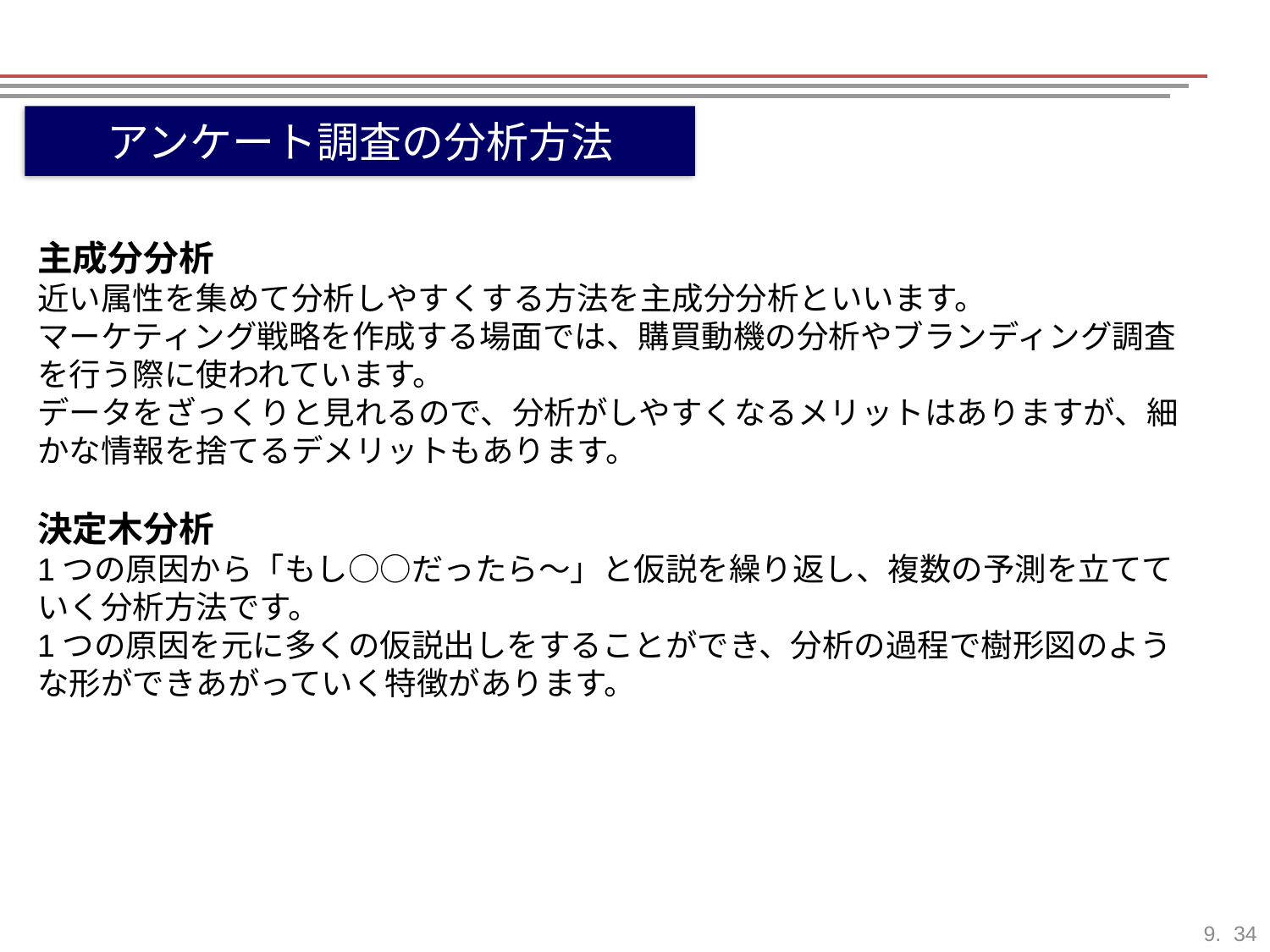

アンケート調査の分析方法
主成分分析
近い属性を集めて分析しやすくする方法を主成分分析といいます。
マーケティング戦略を作成する場面では、購買動機の分析やブランディング調査を行う際に使われています。
データをざっくりと見れるので、分析がしやすくなるメリットはありますが、細かな情報を捨てるデメリットもあります。

決定木分析
1つの原因から「もし○○だったら〜」と仮説を繰り返し、複数の予測を立てていく分析方法です。
1つの原因を元に多くの仮説出しをすることができ、分析の過程で樹形図のような形ができあがっていく特徴があります。

34